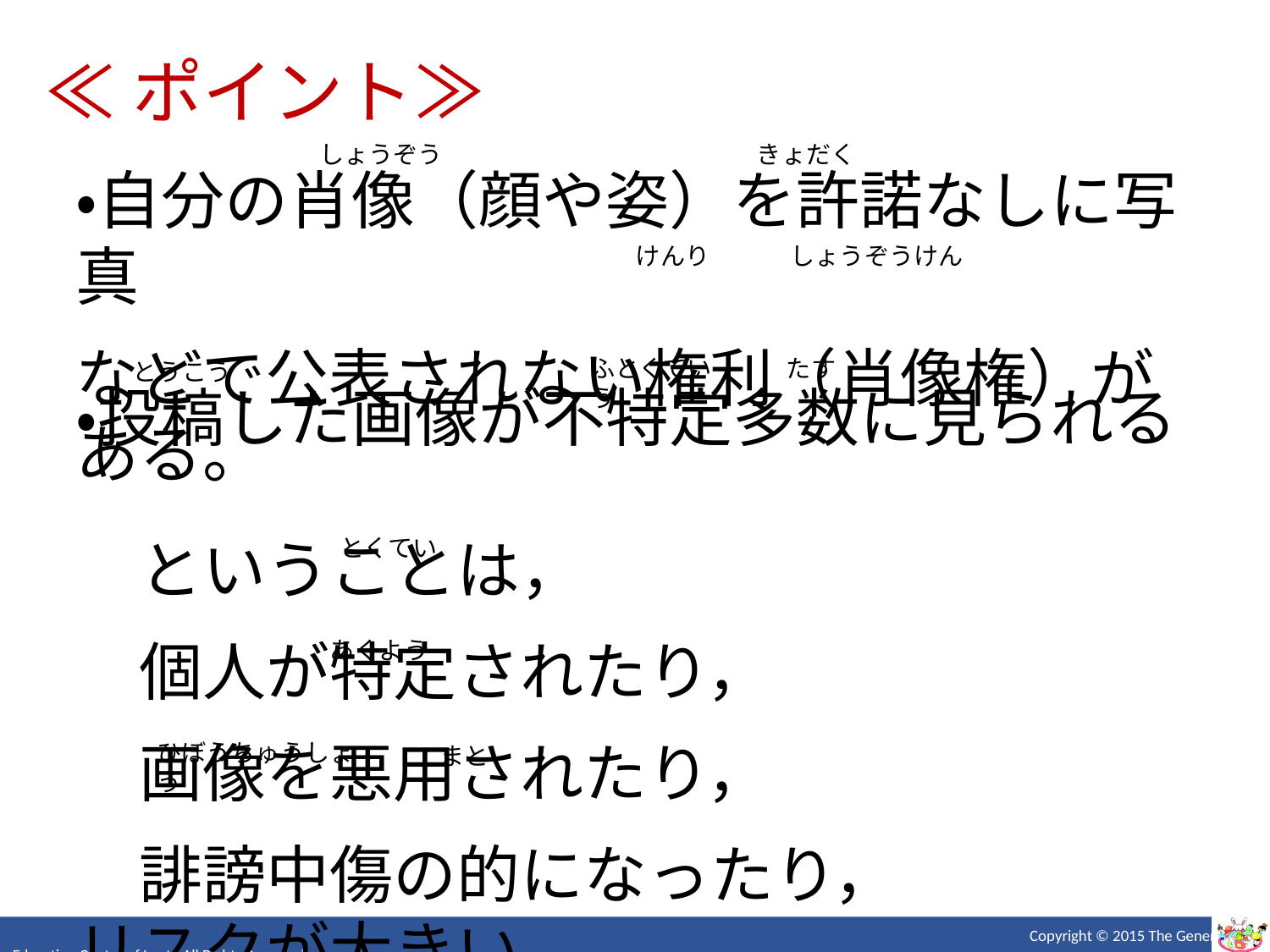

≪ポイント≫
しょうぞう
きょだく
・自分の肖像（顔や姿）を許諾なしに写真

などで公表されない権利（肖像権）がある。
けんり
しょうぞうけん
ふとくてい　　　たすう
とうこう
・投稿した画像が不特定多数に見られる
　ということは，

　個人が特定されたり，

　画像を悪用されたり，

　誹謗中傷の的になったり，
リスクが大きい。

とくてい
あくよう
ひぼうちゅうしょう
まと